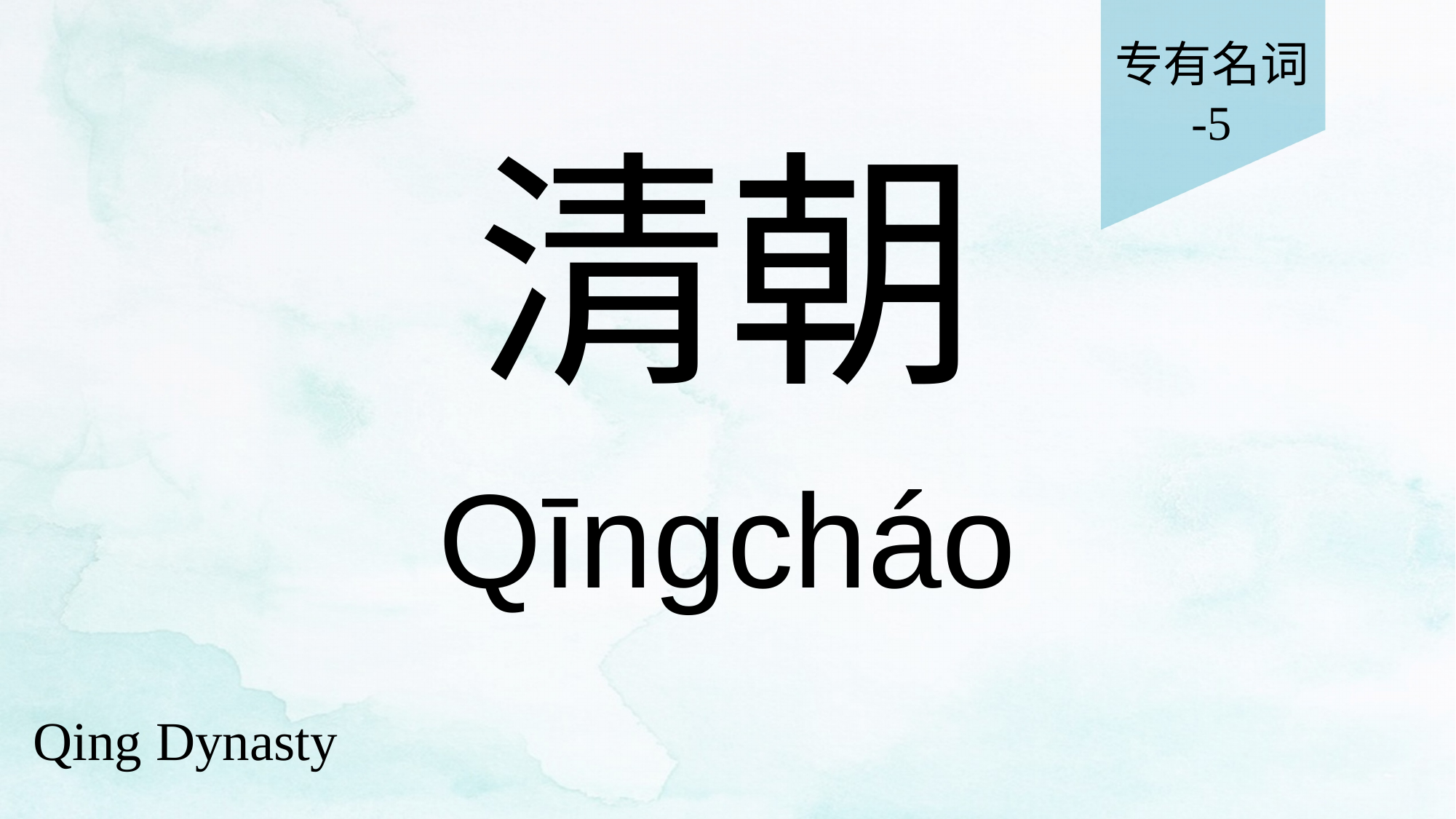

专有名词
-5
# 清朝
Qīngcháo
Qing Dynasty